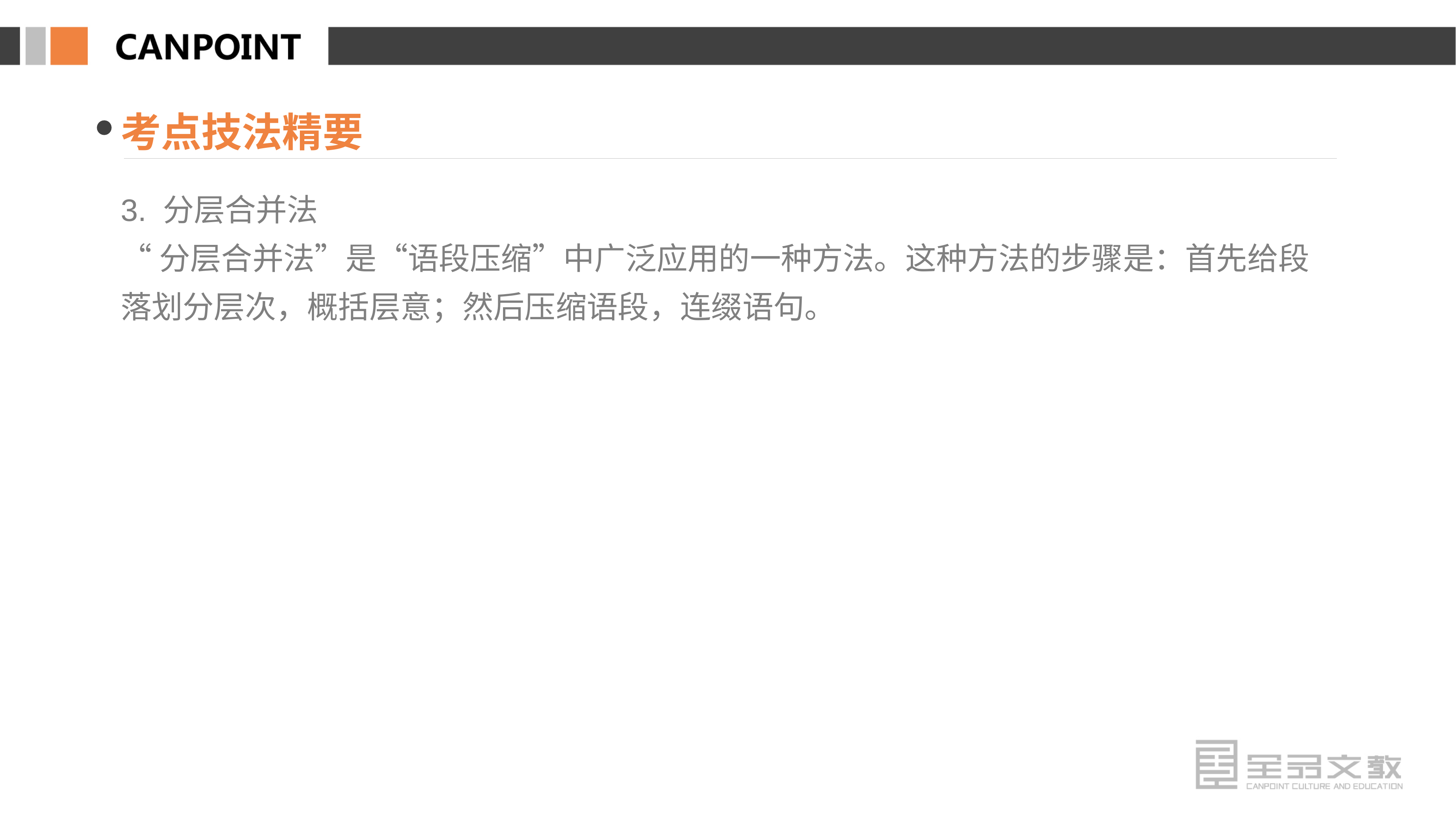

考点技法精要

3. 分层合并法
“分层合并法”是“语段压缩”中广泛应用的一种方法。这种方法的步骤是：首先给段落划分层次，概括层意；然后压缩语段，连缀语句。